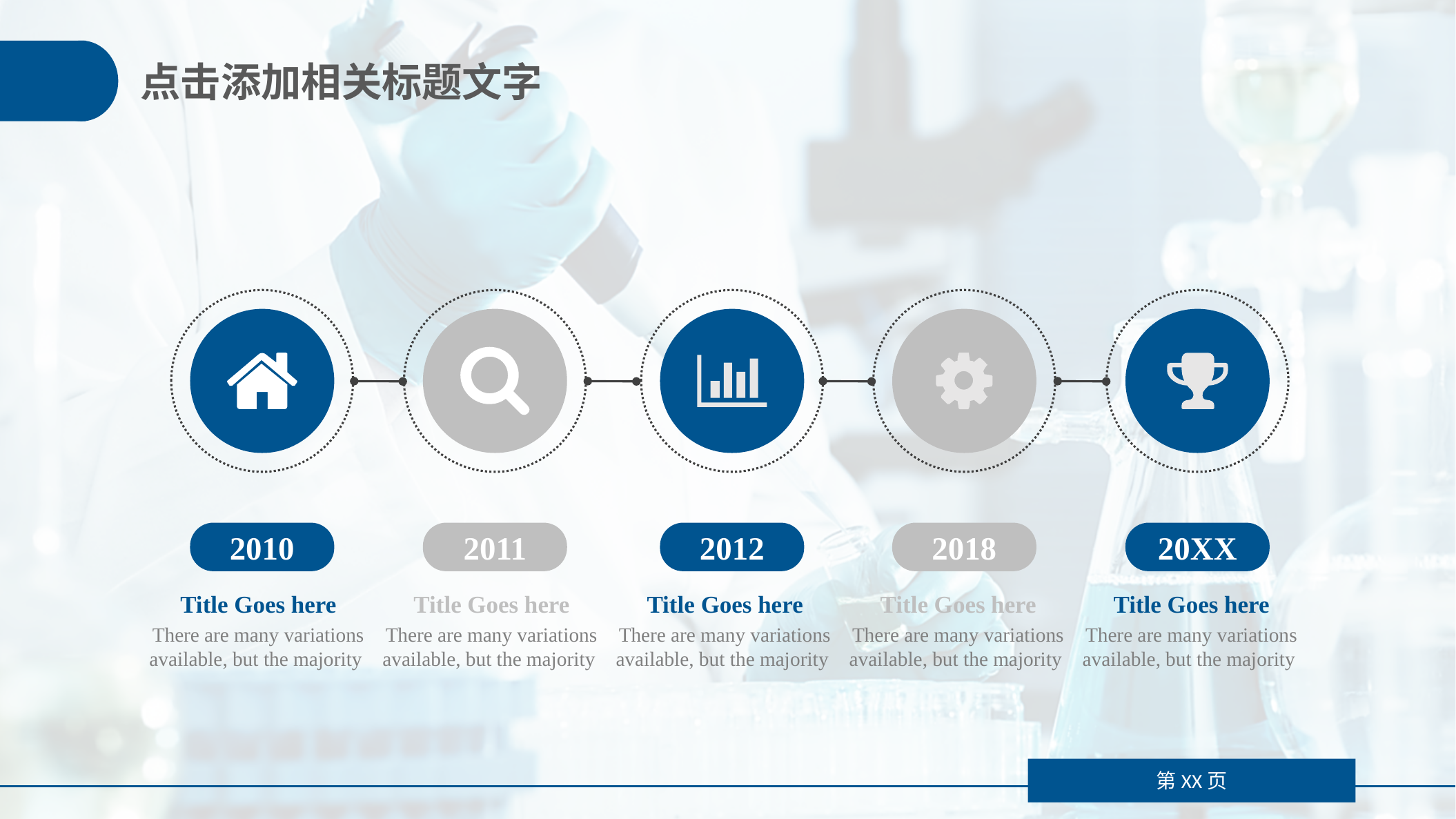

点击添加相关标题文字

2010
2011
2012
2018
20XX
Title Goes here
There are many variations available, but the majority
Title Goes here
There are many variations available, but the majority
Title Goes here
There are many variations available, but the majority
Title Goes here
There are many variations available, but the majority
Title Goes here
There are many variations available, but the majority
第XX页